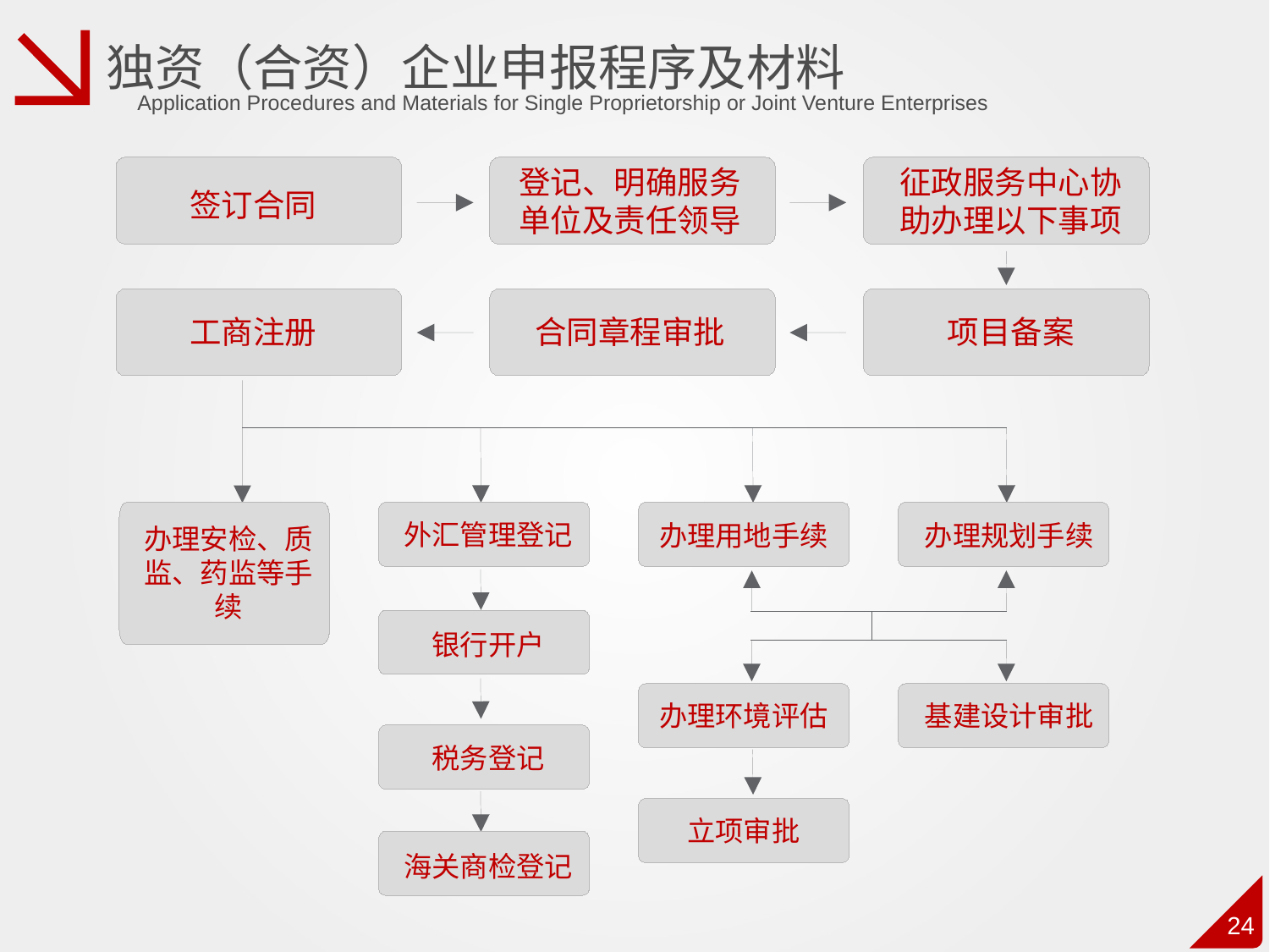

独资（合资）企业申报程序及材料
Application Procedures and Materials for Single Proprietorship or Joint Venture Enterprises
登记、明确服务
单位及责任领导

征政服务中心协
助办理以下事项

签订合同

工商注册

合同章程审批

项目备案

办理安检、质监、药监等手续

外汇管理登记

办理用地手续

办理规划手续

银行开户

办理环境评估

基建设计审批

税务登记

立项审批

海关商检登记